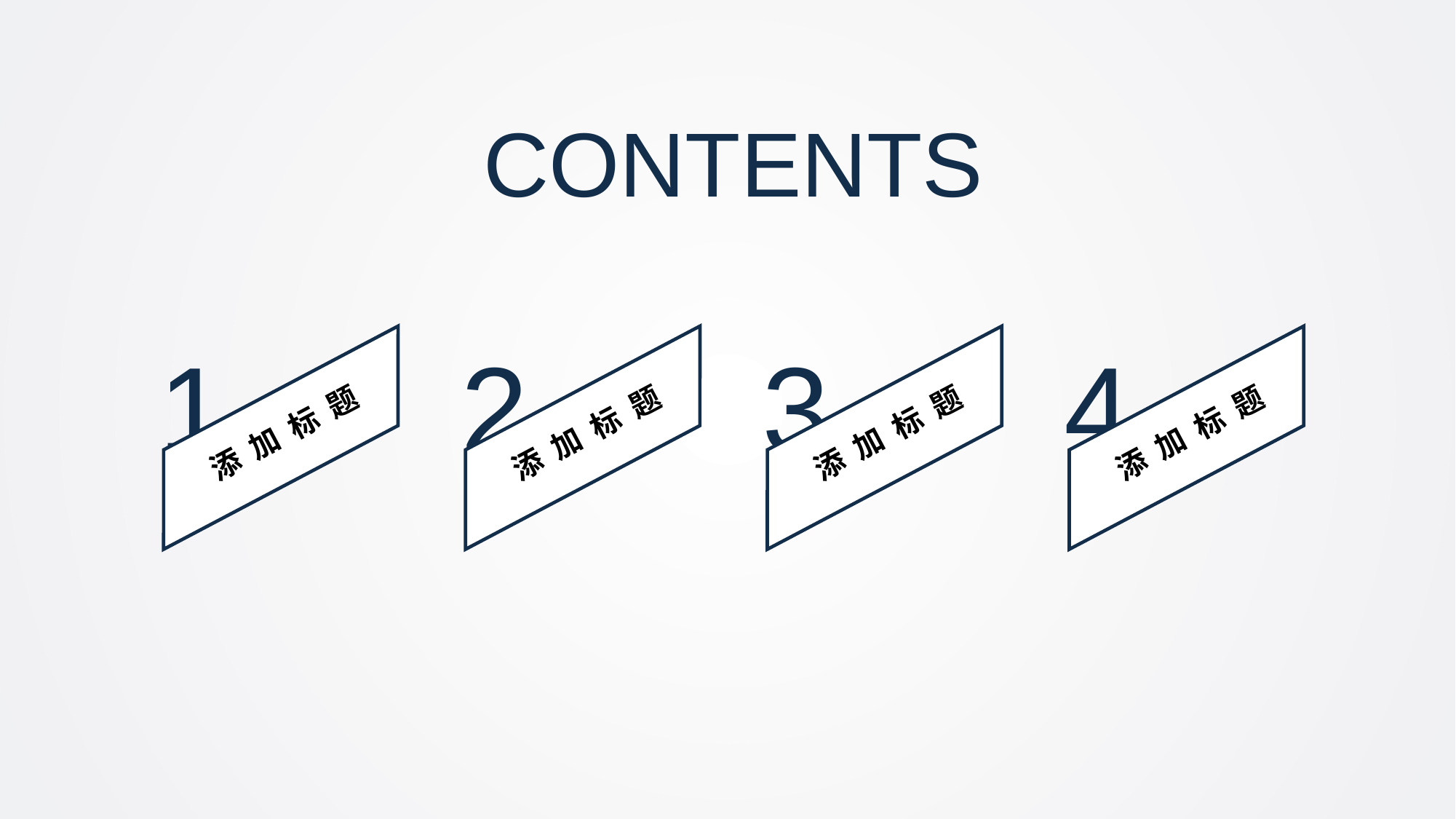

CONTENTS
1

添  加  标  题
2

添  加  标  题
3

添  加  标  题
4

添  加  标  题